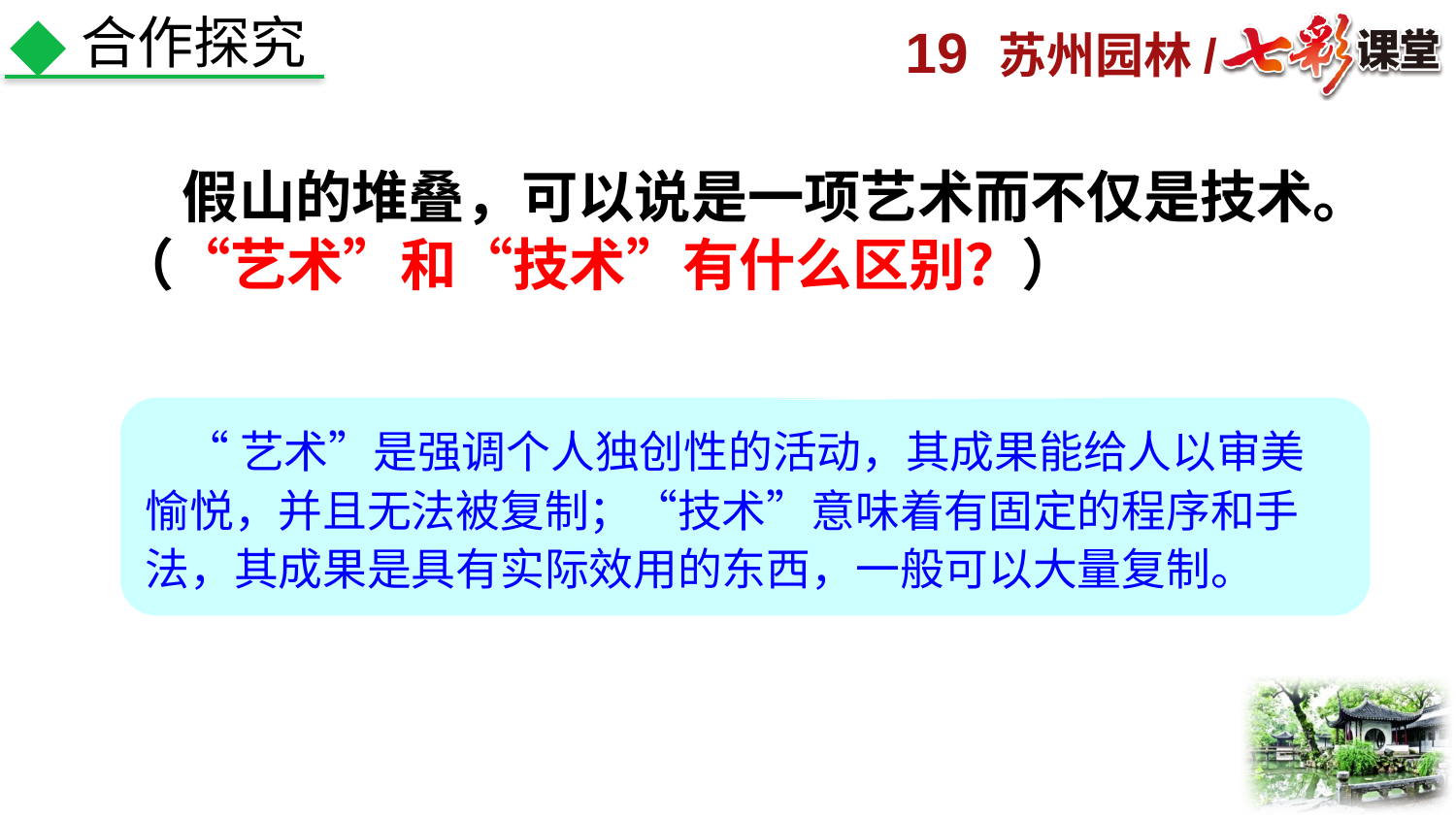

合作探究

    假山的堆叠，可以说是一项艺术而不仅是技术。（“艺术”和“技术”有什么区别？）
    “艺术”是强调个人独创性的活动，其成果能给人以审美愉悦，并且无法被复制；“技术”意味着有固定的程序和手法，其成果是具有实际效用的东西，一般可以大量复制。